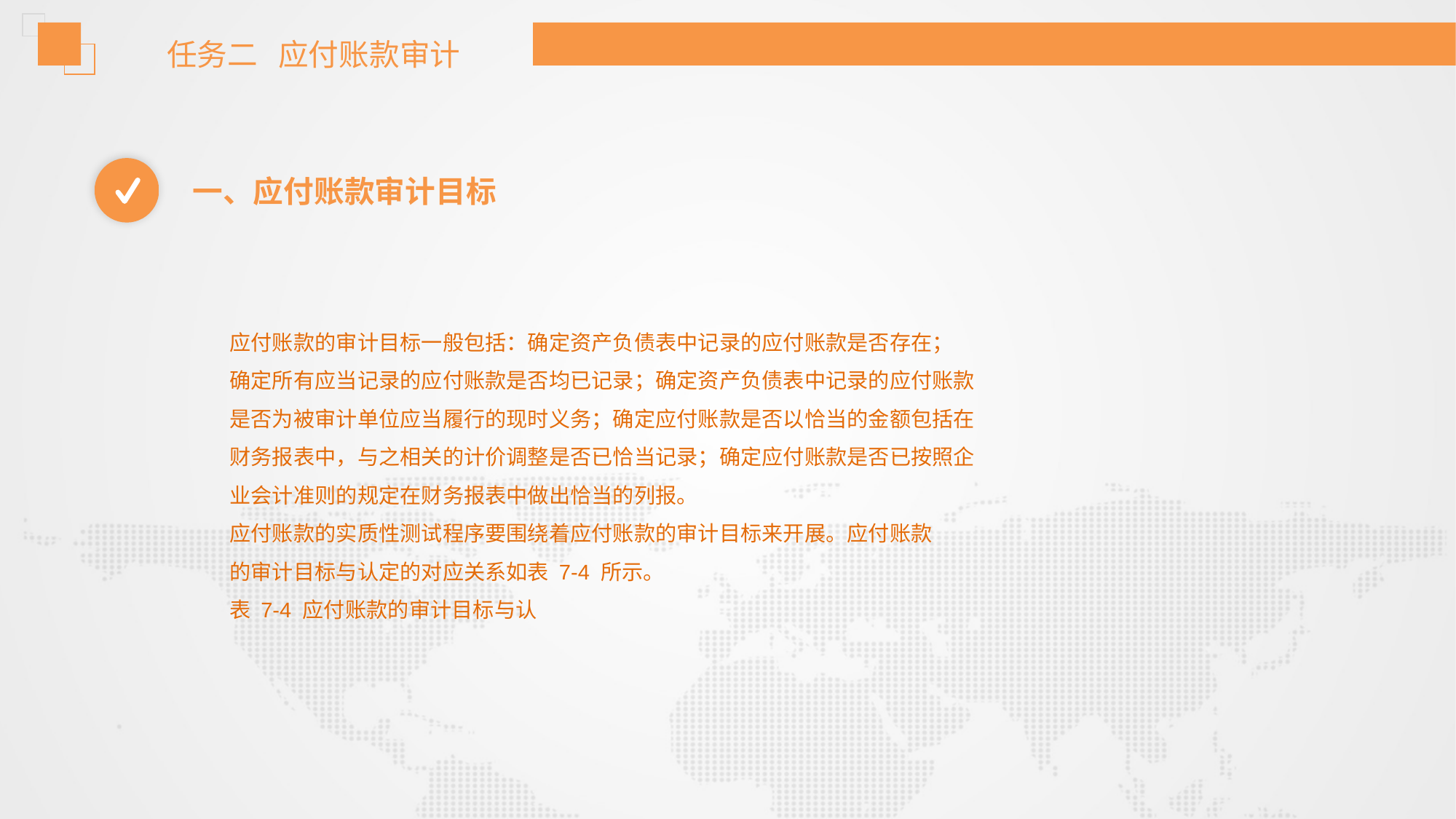

任务二   应付账款审计

一、应付账款审计目标

应付账款的审计目标一般包括：确定资产负债表中记录的应付账款是否存在；
确定所有应当记录的应付账款是否均已记录；确定资产负债表中记录的应付账款
是否为被审计单位应当履行的现时义务；确定应付账款是否以恰当的金额包括在
财务报表中，与之相关的计价调整是否已恰当记录；确定应付账款是否已按照企
业会计准则的规定在财务报表中做出恰当的列报。
应付账款的实质性测试程序要围绕着应付账款的审计目标来开展。应付账款
的审计目标与认定的对应关系如表 7-4 所示。
表 7-4 应付账款的审计目标与认